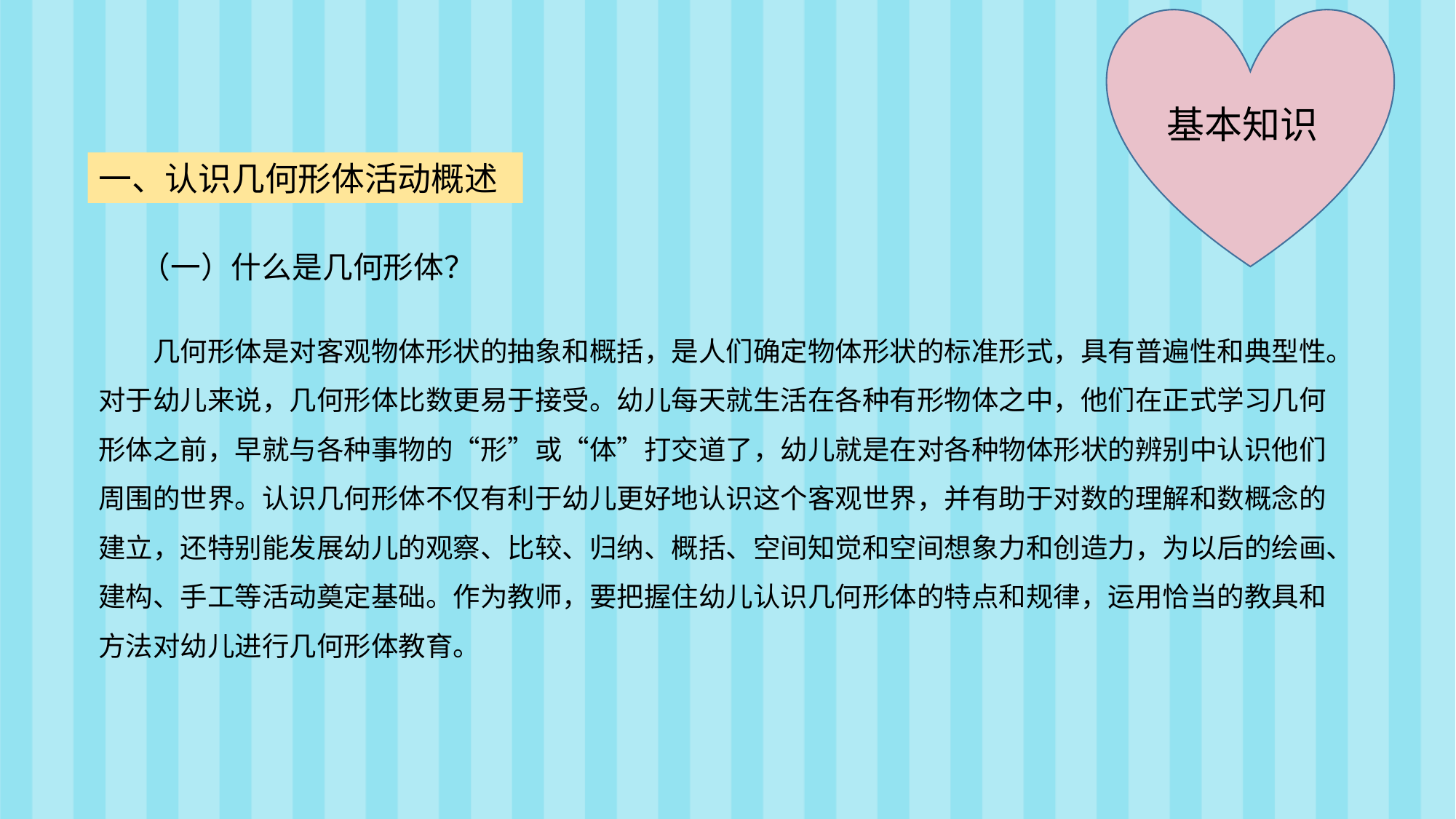

基本知识
一、认识几何形体活动概述
（一）什么是几何形体？
几何形体是对客观物体形状的抽象和概括，是人们确定物体形状的标准形式，具有普遍性和典型性。对于幼儿来说，几何形体比数更易于接受。幼儿每天就生活在各种有形物体之中，他们在正式学习几何形体之前，早就与各种事物的“形”或“体”打交道了，幼儿就是在对各种物体形状的辨别中认识他们周围的世界。认识几何形体不仅有利于幼儿更好地认识这个客观世界，并有助于对数的理解和数概念的建立，还特别能发展幼儿的观察、比较、归纳、概括、空间知觉和空间想象力和创造力，为以后的绘画、建构、手工等活动奠定基础。作为教师，要把握住幼儿认识几何形体的特点和规律，运用恰当的教具和方法对幼儿进行几何形体教育。